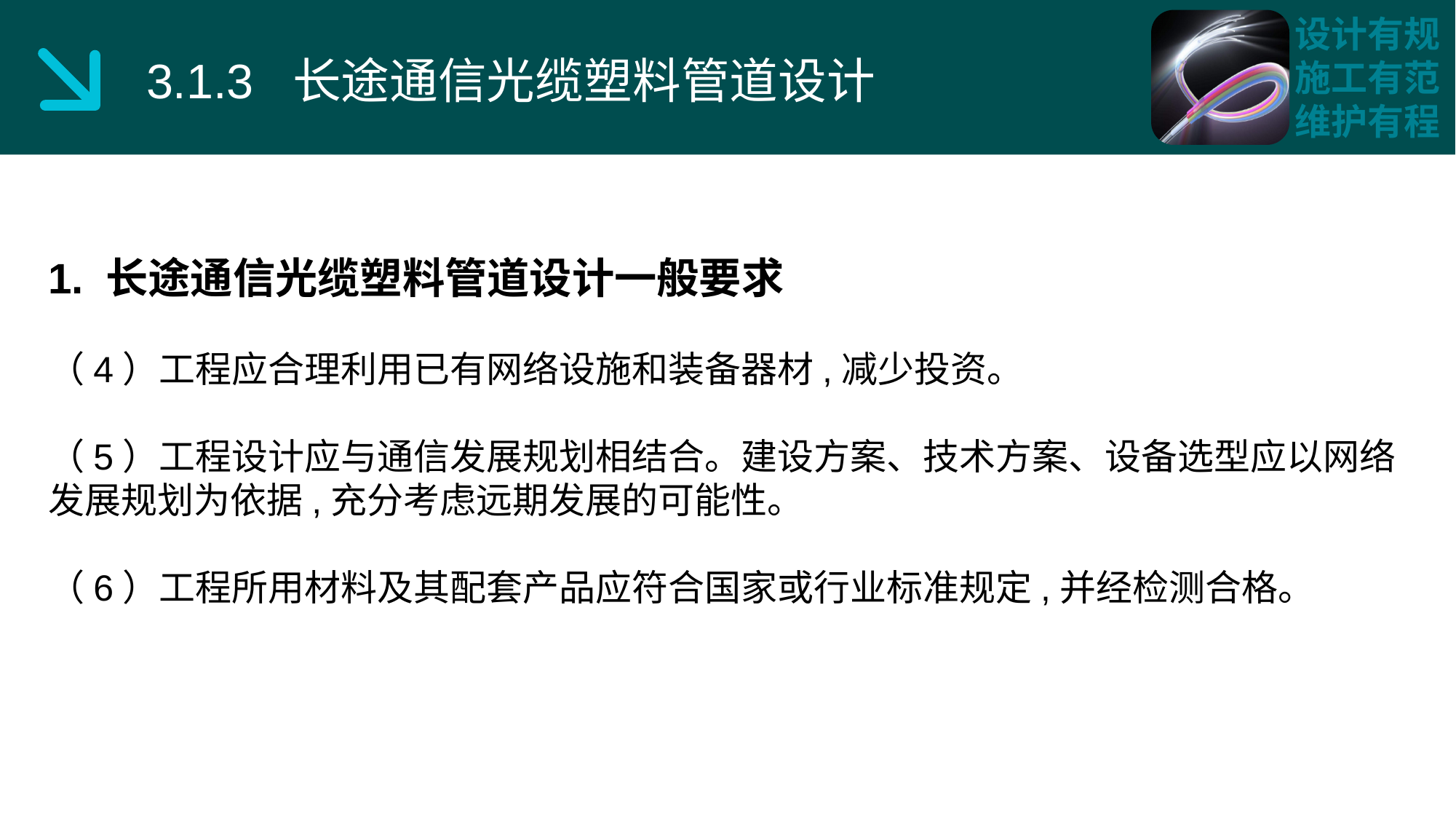

3.1.3  长途通信光缆塑料管道设计

1. 长途通信光缆塑料管道设计一般要求

（4）工程应合理利用已有网络设施和装备器材,减少投资。

（5）工程设计应与通信发展规划相结合。建设方案、技术方案、设备选型应以网络发展规划为依据,充分考虑远期发展的可能性。

（6）工程所用材料及其配套产品应符合国家或行业标准规定,并经检测合格。